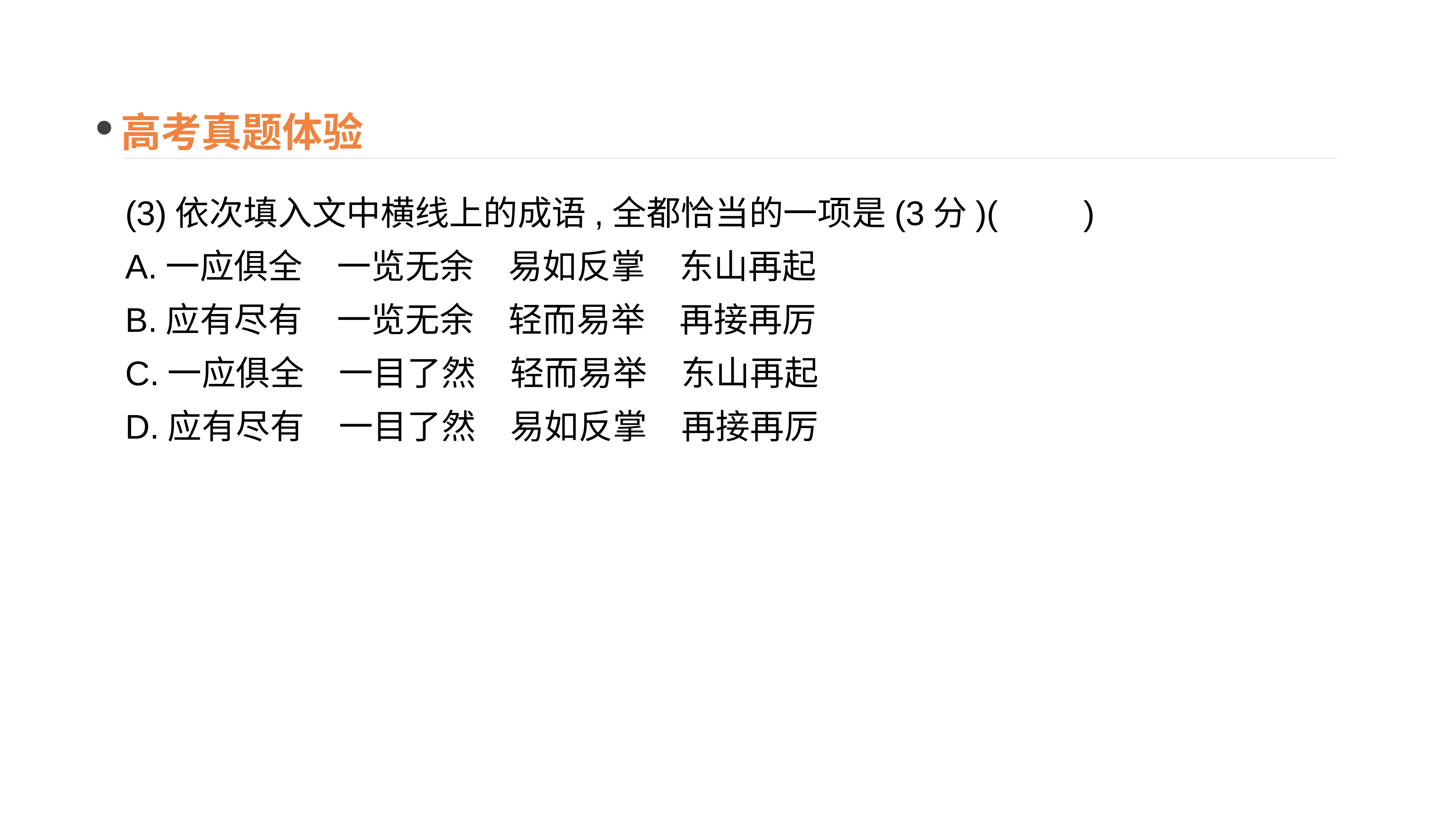

高考真题体验

(3)依次填入文中横线上的成语,全都恰当的一项是(3分)(　　)
A.一应俱全　一览无余　易如反掌　东山再起
B.应有尽有　一览无余　轻而易举　再接再厉
C.一应俱全　一目了然　轻而易举　东山再起
D.应有尽有　一目了然　易如反掌　再接再厉